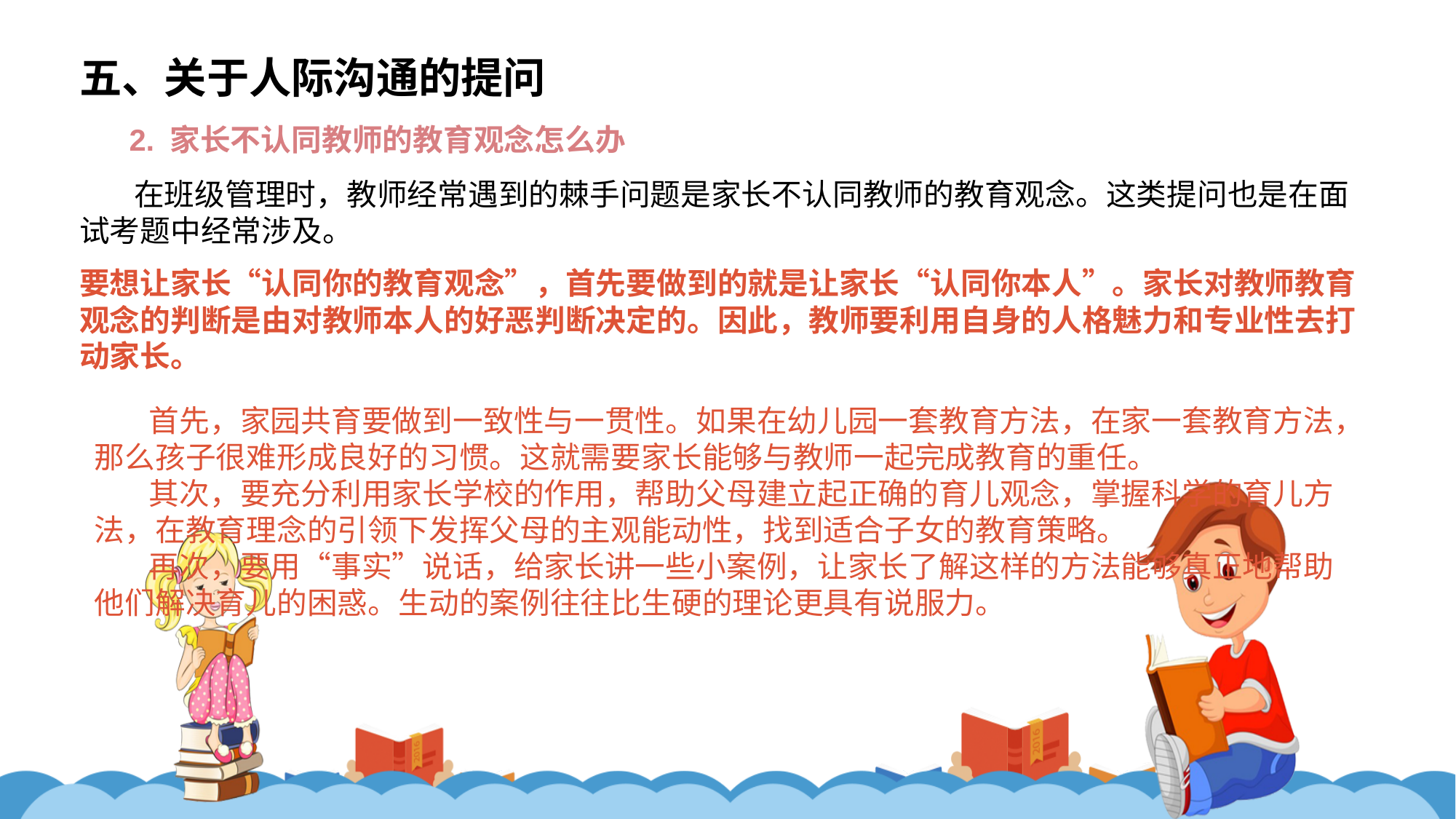

五、关于人际沟通的提问
2. 家长不认同教师的教育观念怎么办
在班级管理时，教师经常遇到的棘手问题是家长不认同教师的教育观念。这类提问也是在面试考题中经常涉及。
要想让家长“认同你的教育观念”，首先要做到的就是让家长“认同你本人”。家长对教师教育观念的判断是由对教师本人的好恶判断决定的。因此，教师要利用自身的人格魅力和专业性去打动家长。
首先，家园共育要做到一致性与一贯性。如果在幼儿园一套教育方法，在家一套教育方法，那么孩子很难形成良好的习惯。这就需要家长能够与教师一起完成教育的重任。
其次，要充分利用家长学校的作用，帮助父母建立起正确的育儿观念，掌握科学的育儿方法，在教育理念的引领下发挥父母的主观能动性，找到适合子女的教育策略。
再次，要用“事实”说话，给家长讲一些小案例，让家长了解这样的方法能够真正地帮助他们解决育儿的困惑。生动的案例往往比生硬的理论更具有说服力。